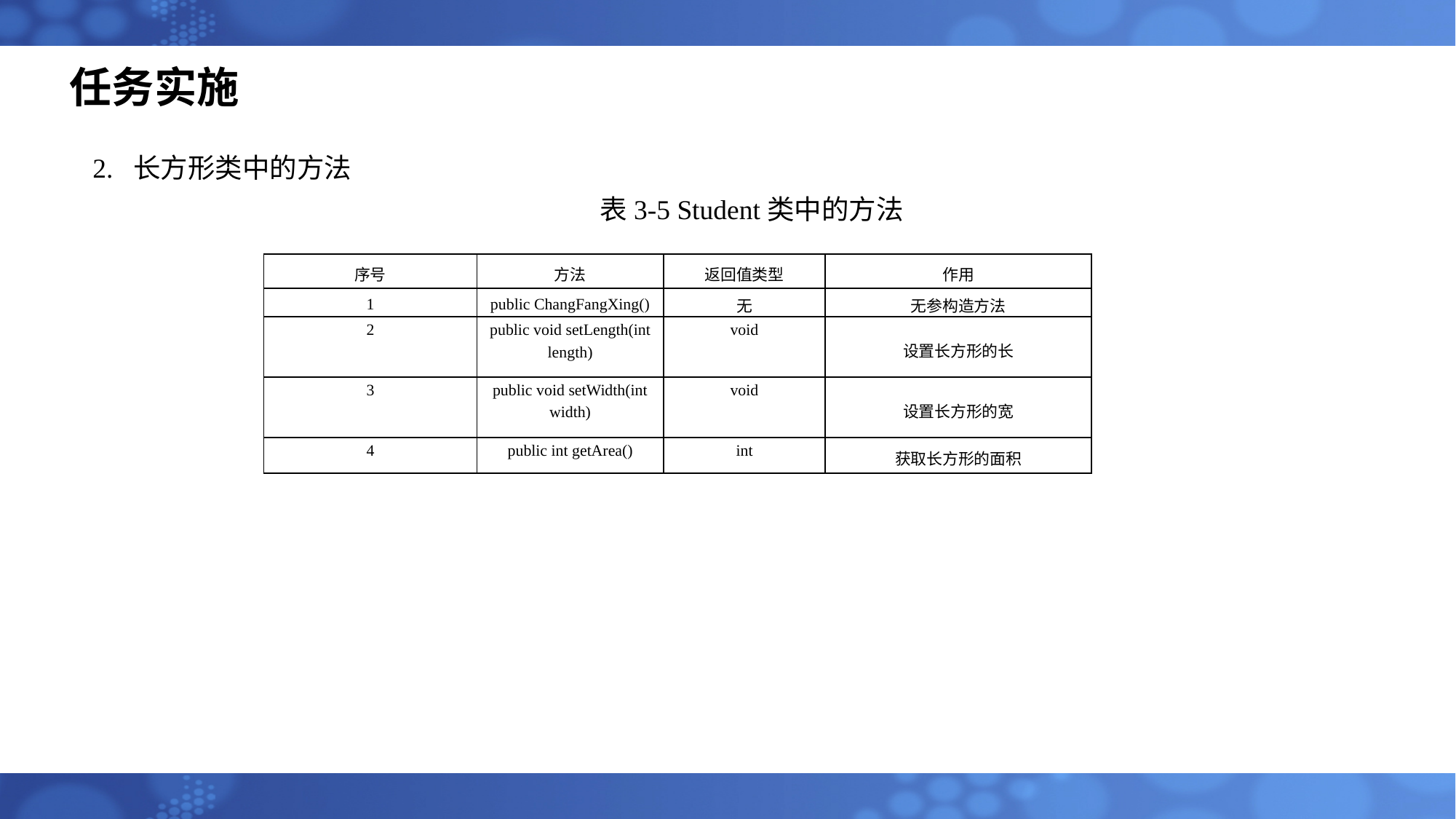

# 任务实施
2.  长方形类中的方法
			表3-5 Student类中的方法
| 序号 | 方法 | 返回值类型 | 作用 |
| --- | --- | --- | --- |
| 1 | public ChangFangXing() | 无 | 无参构造方法 |
| 2 | public void setLength(int length) | void | 设置长方形的长 |
| 3 | public void setWidth(int width) | void | 设置长方形的宽 |
| 4 | public int getArea() | int | 获取长方形的面积 |